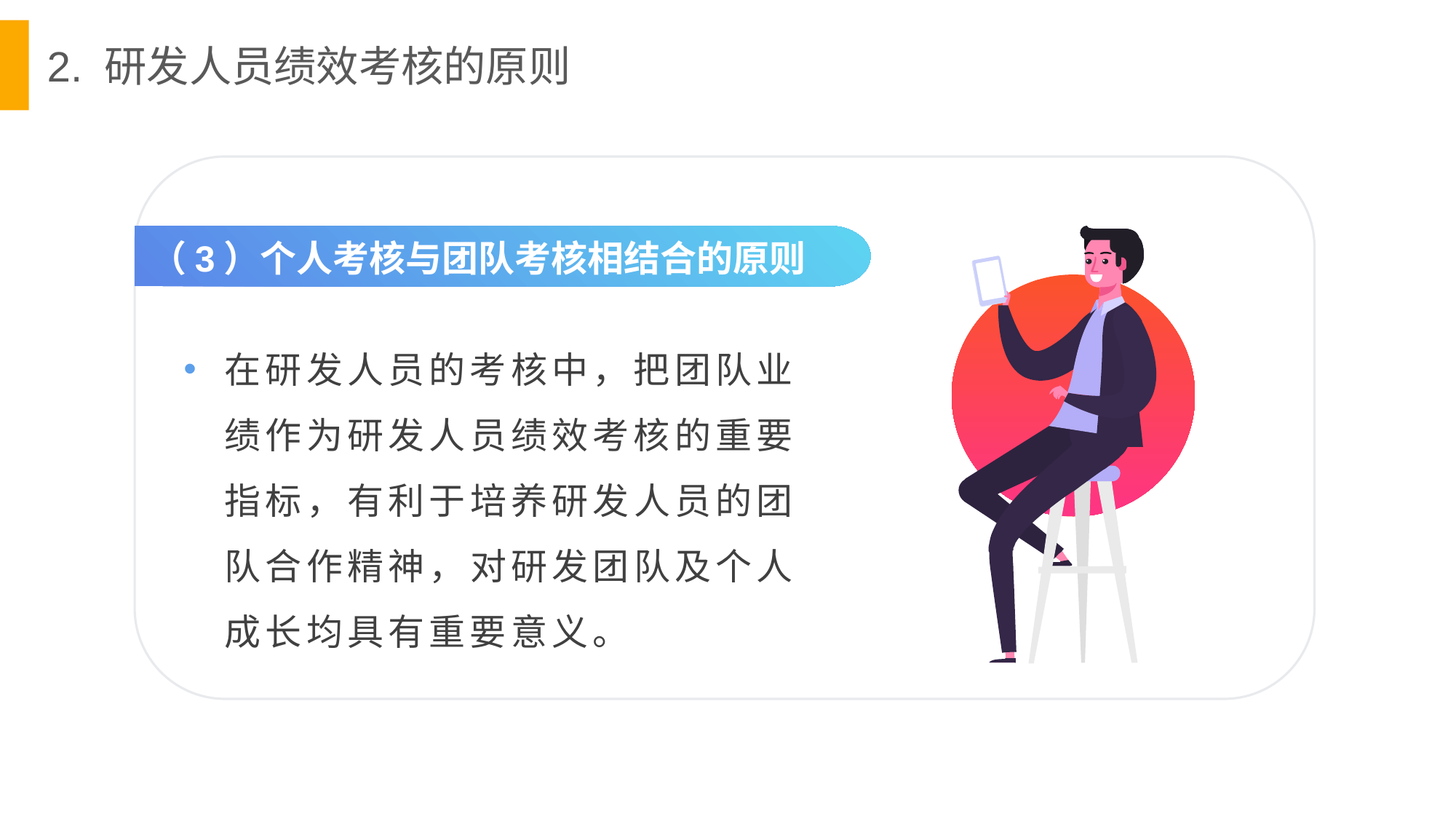

2. 研发人员绩效考核的原则

（3）个人考核与团队考核相结合的原则

在研发人员的考核中，把团队业绩作为研发人员绩效考核的重要指标，有利于培养研发人员的团队合作精神，对研发团队及个人成长均具有重要意义。